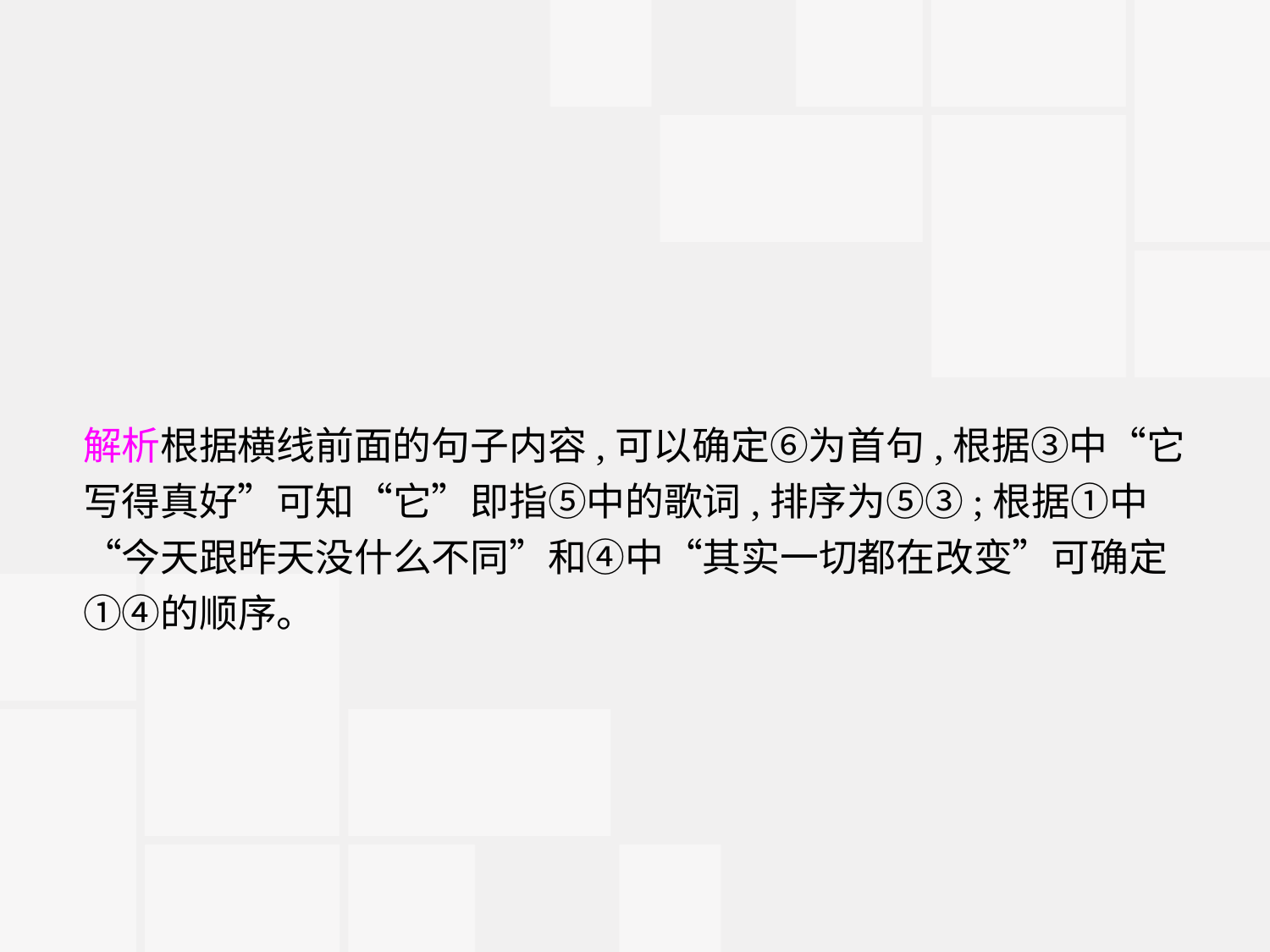

解析根据横线前面的句子内容,可以确定⑥为首句,根据③中“它写得真好”可知“它”即指⑤中的歌词,排序为⑤③;根据①中“今天跟昨天没什么不同”和④中“其实一切都在改变”可确定①④的顺序。